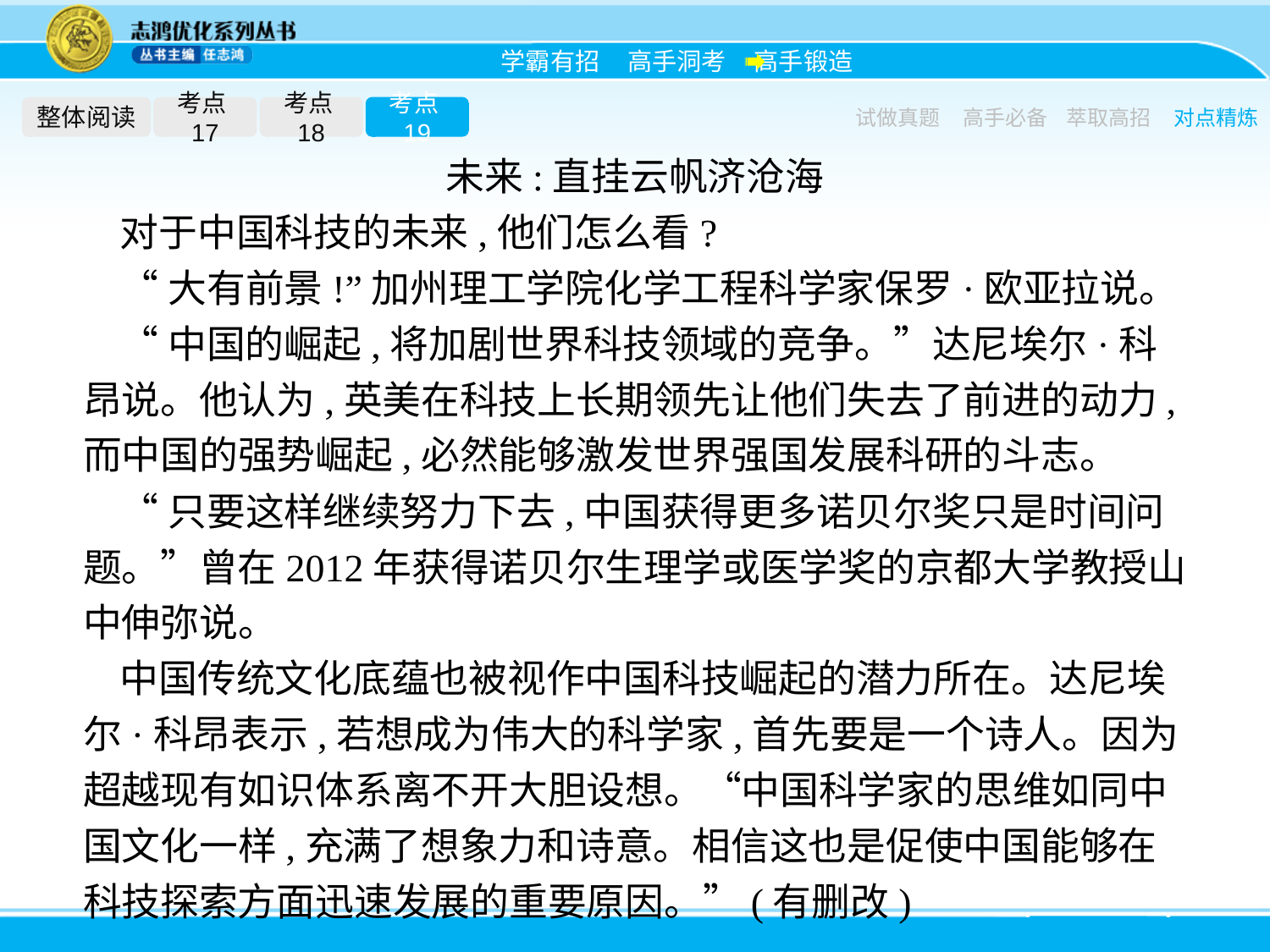

整体阅读
考点17
考点18
考点19
试做真题
高手必备
萃取高招
对点精炼
未来:直挂云帆济沧海
对于中国科技的未来,他们怎么看?
“大有前景!”加州理工学院化学工程科学家保罗·欧亚拉说。
“中国的崛起,将加剧世界科技领域的竞争。”达尼埃尔·科昂说。他认为,英美在科技上长期领先让他们失去了前进的动力,而中国的强势崛起,必然能够激发世界强国发展科研的斗志。
“只要这样继续努力下去,中国获得更多诺贝尔奖只是时间问题。”曾在2012年获得诺贝尔生理学或医学奖的京都大学教授山中伸弥说。
中国传统文化底蕴也被视作中国科技崛起的潜力所在。达尼埃尔·科昂表示,若想成为伟大的科学家,首先要是一个诗人。因为超越现有如识体系离不开大胆设想。“中国科学家的思维如同中国文化一样,充满了想象力和诗意。相信这也是促使中国能够在科技探索方面迅速发展的重要原因。”(有删改)